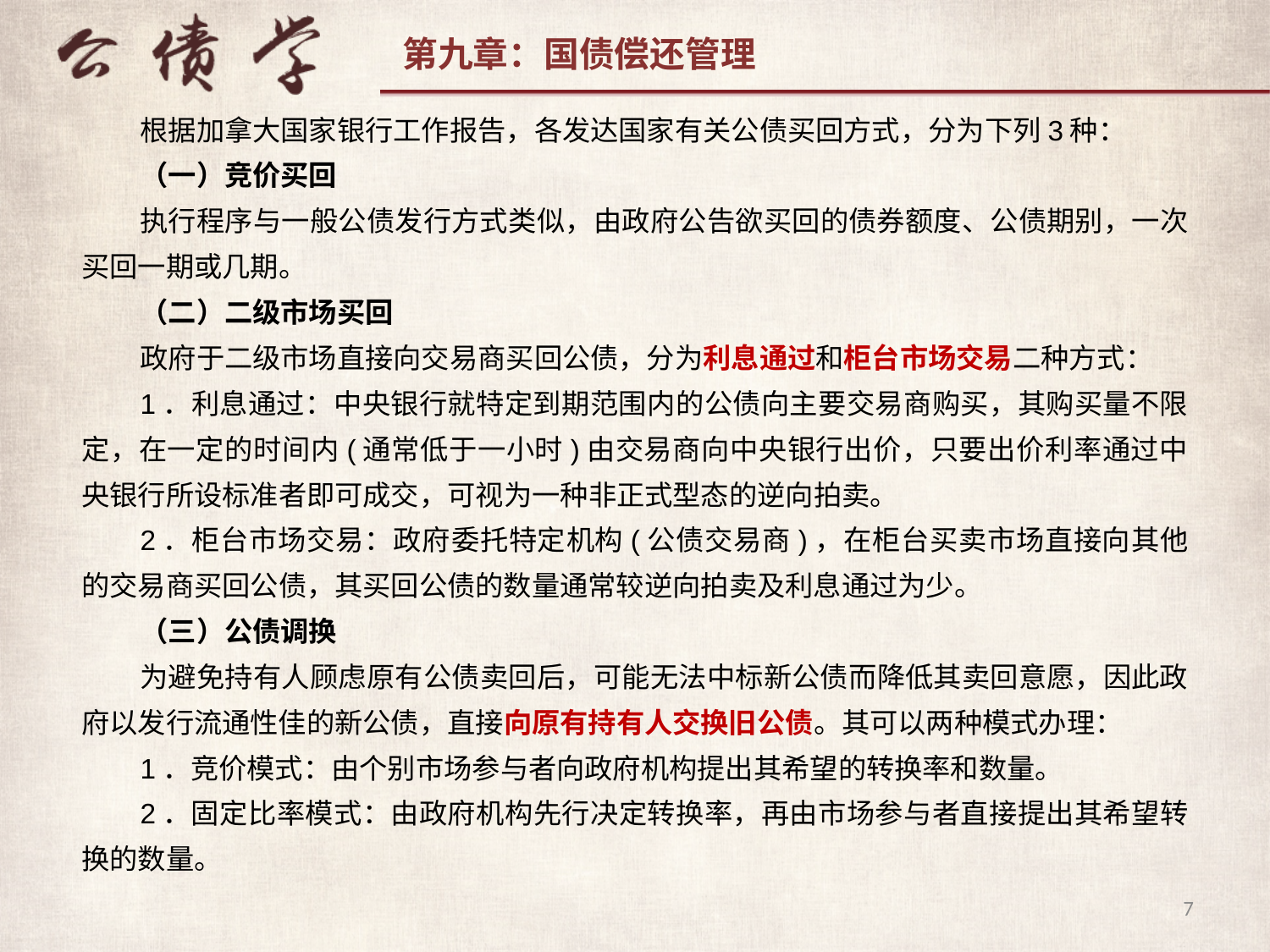

根据加拿大国家银行工作报告，各发达国家有关公债买回方式，分为下列3种：
（一）竞价买回
执行程序与一般公债发行方式类似，由政府公告欲买回的债券额度、公债期别，一次买回一期或几期。
（二）二级市场买回
政府于二级市场直接向交易商买回公债，分为利息通过和柜台市场交易二种方式：
1．利息通过：中央银行就特定到期范围内的公债向主要交易商购买，其购买量不限定，在一定的时间内(通常低于一小时)由交易商向中央银行出价，只要出价利率通过中央银行所设标准者即可成交，可视为一种非正式型态的逆向拍卖。
2．柜台市场交易：政府委托特定机构(公债交易商)，在柜台买卖市场直接向其他的交易商买回公债，其买回公债的数量通常较逆向拍卖及利息通过为少。
（三）公债调换
为避免持有人顾虑原有公债卖回后，可能无法中标新公债而降低其卖回意愿，因此政府以发行流通性佳的新公债，直接向原有持有人交换旧公债。其可以两种模式办理：
1．竞价模式：由个别市场参与者向政府机构提出其希望的转换率和数量。
2．固定比率模式：由政府机构先行决定转换率，再由市场参与者直接提出其希望转换的数量。
7